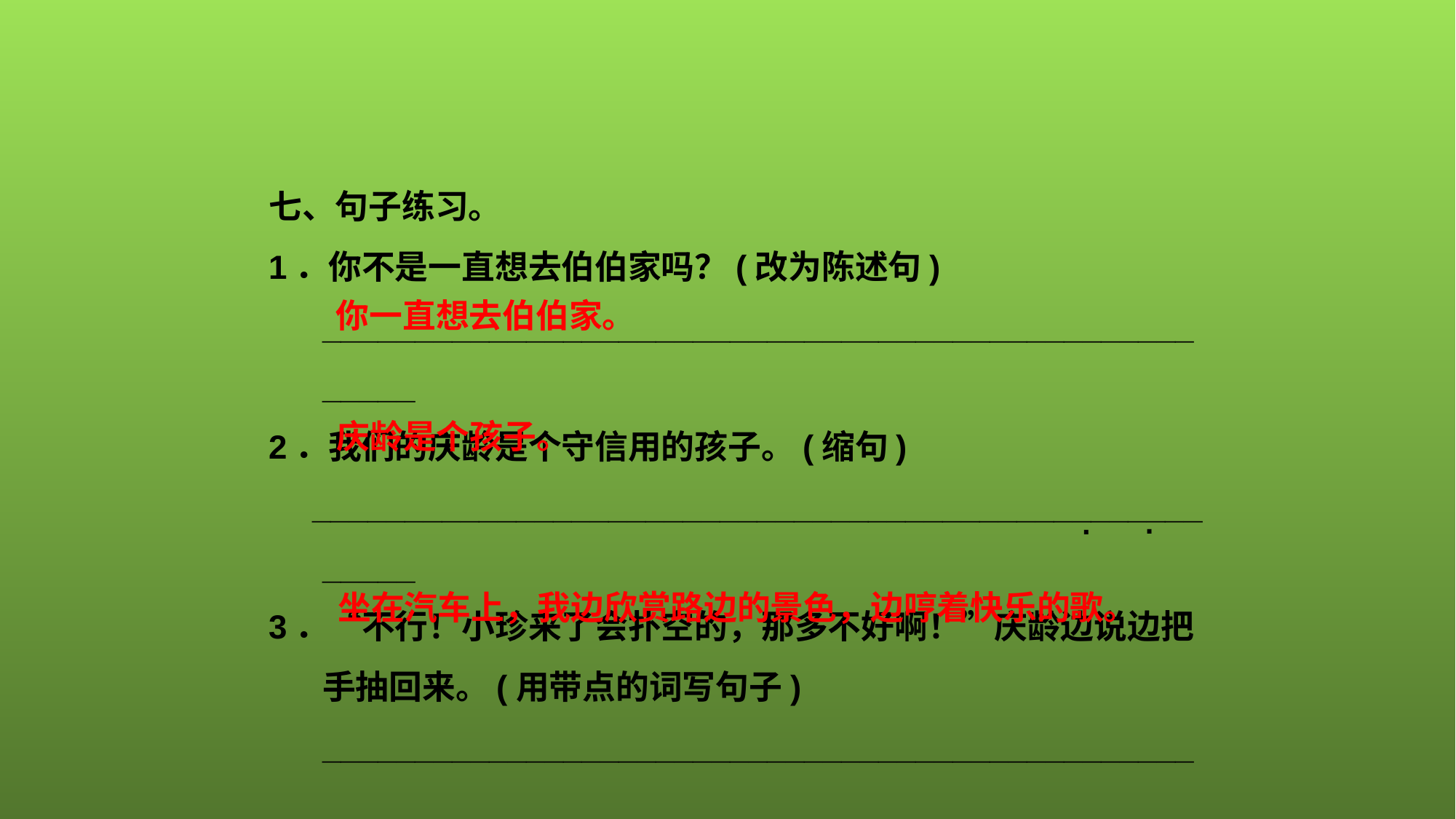

七、句子练习。
1．你不是一直想去伯伯家吗？(改为陈述句)
____________________________________________________
2．我们的庆龄是个守信用的孩子。(缩句)
_____________________________________________________
3．“不行！小珍来了会扑空的，那多不好啊！”庆龄边说边把手抽回来。(用带点的词写句子)
____________________________________________________
你一直想去伯伯家。
庆龄是个孩子。
.
.
坐在汽车上，我边欣赏路边的景色，边哼着快乐的歌。